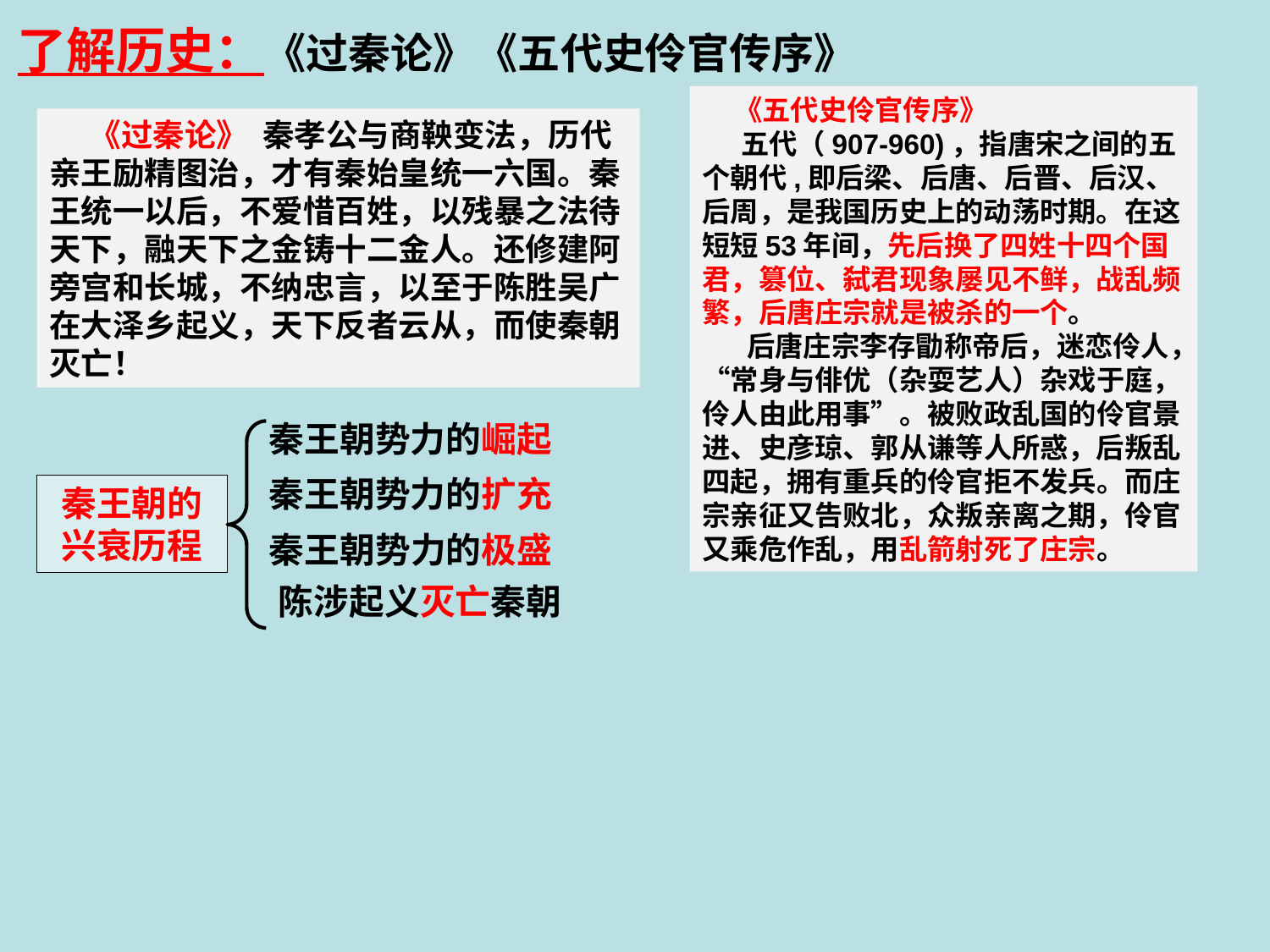

了解历史：《过秦论》《五代史伶官传序》
    《五代史伶官传序》
     五代（907-960)，指唐宋之间的五个朝代,即后梁、后唐、后晋、后汉、后周，是我国历史上的动荡时期。在这短短53年间，先后换了四姓十四个国君，篡位、弑君现象屡见不鲜，战乱频繁，后唐庄宗就是被杀的一个。
      后唐庄宗李存勖称帝后，迷恋伶人，“常身与俳优（杂耍艺人）杂戏于庭，伶人由此用事”。被败政乱国的伶官景进、史彦琼、郭从谦等人所惑，后叛乱四起，拥有重兵的伶官拒不发兵。而庄宗亲征又告败北，众叛亲离之期，伶官又乘危作乱，用乱箭射死了庄宗。
     《过秦论》  秦孝公与商鞅变法，历代亲王励精图治，才有秦始皇统一六国。秦王统一以后，不爱惜百姓，以残暴之法待天下，融天下之金铸十二金人。还修建阿旁宫和长城，不纳忠言，以至于陈胜吴广在大泽乡起义，天下反者云从，而使秦朝灭亡！
秦王朝势力的崛起

秦王朝势力的扩充
秦王朝的
兴衰历程
秦王朝势力的极盛
陈涉起义灭亡秦朝